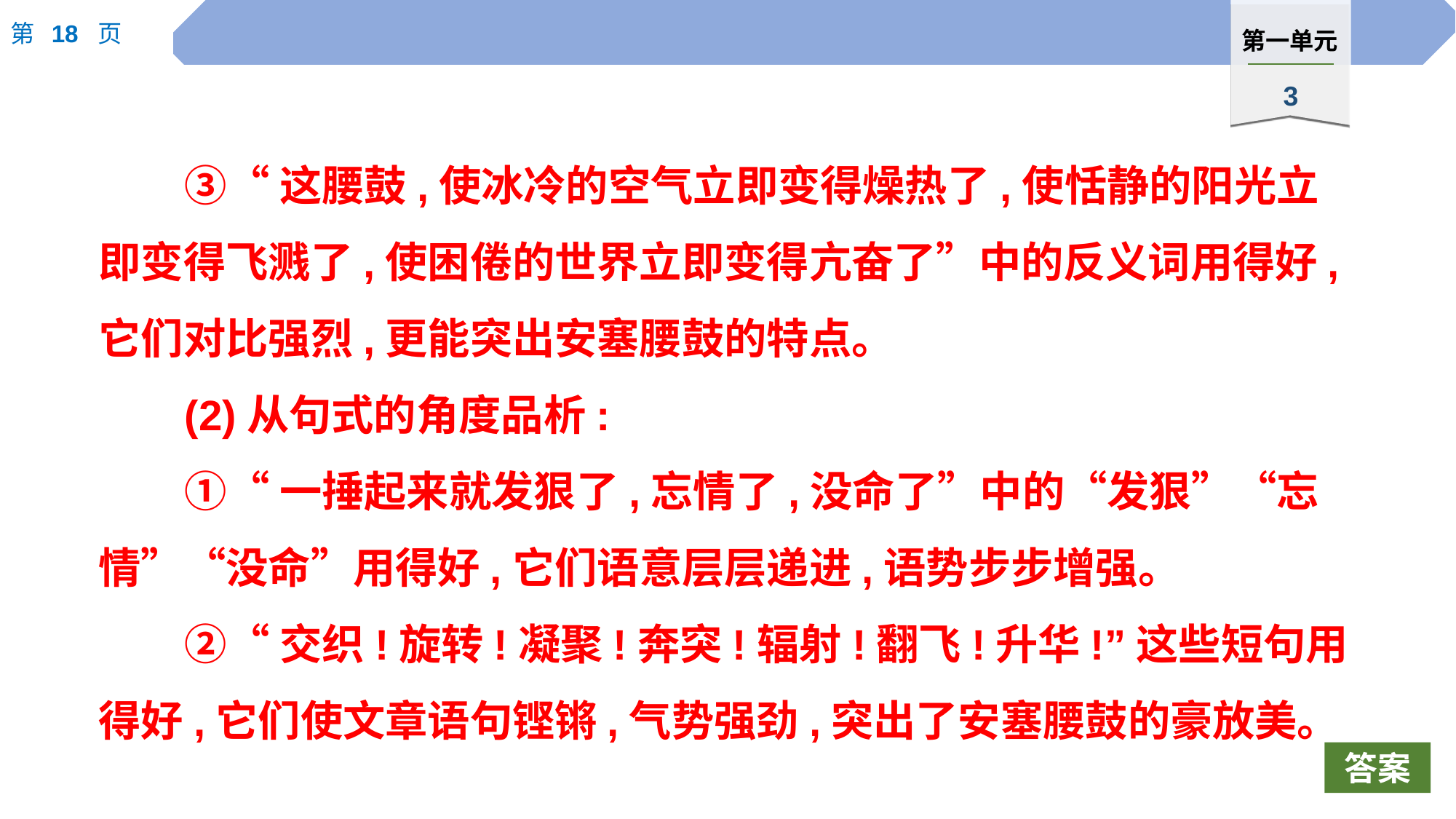

③“这腰鼓,使冰冷的空气立即变得燥热了,使恬静的阳光立即变得飞溅了,使困倦的世界立即变得亢奋了”中的反义词用得好,它们对比强烈,更能突出安塞腰鼓的特点。
(2)从句式的角度品析:
①“一捶起来就发狠了,忘情了,没命了”中的“发狠”“忘情”“没命”用得好,它们语意层层递进,语势步步增强。
②“交织!旋转!凝聚!奔突!辐射!翻飞!升华!”这些短句用得好,它们使文章语句铿锵,气势强劲,突出了安塞腰鼓的豪放美。
答案